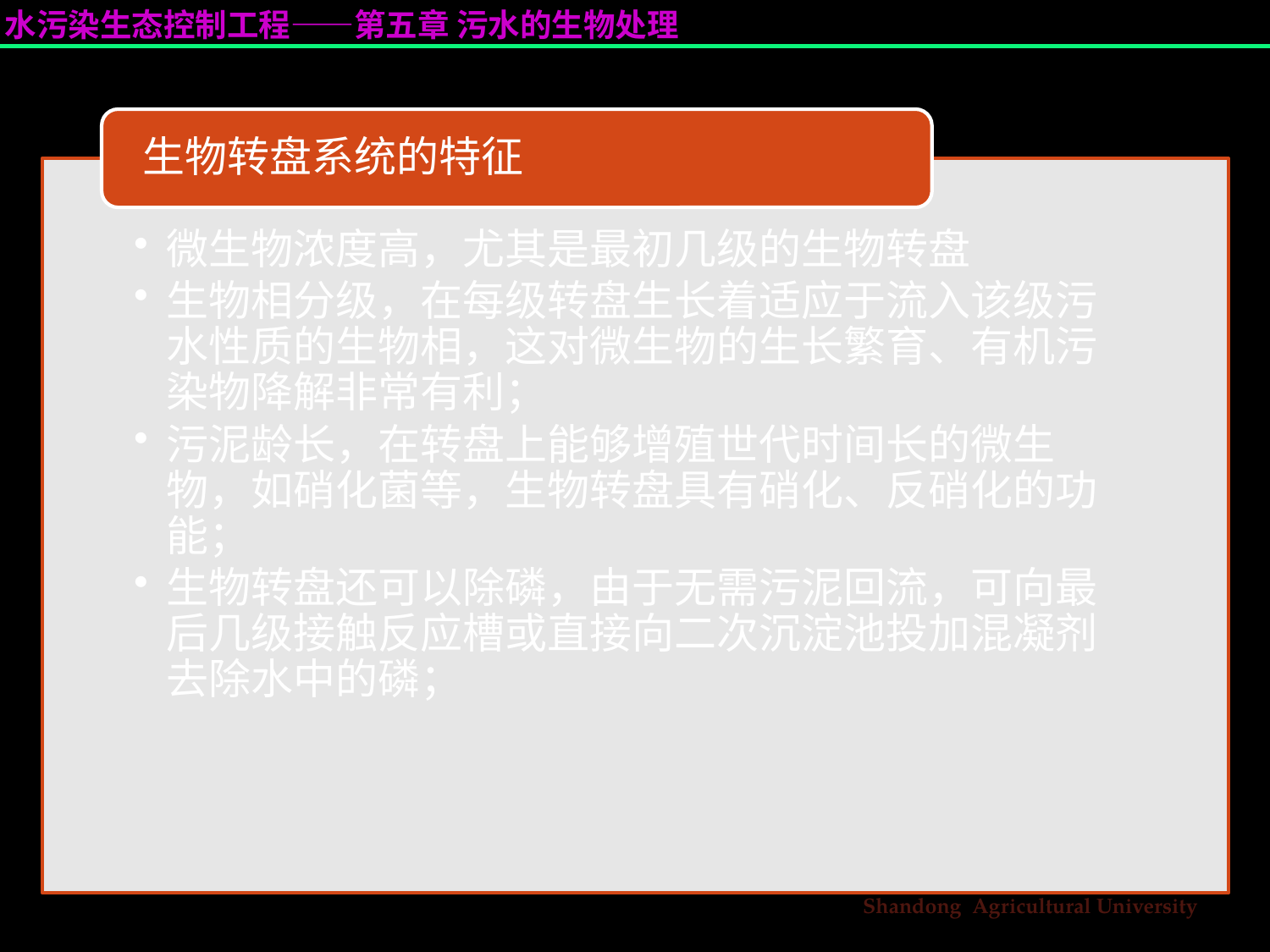

微生物浓度高，尤其是最初几级的生物转盘
生物相分级，在每级转盘生长着适应于流入该级污水性质的生物相，这对微生物的生长繁育、有机污染物降解非常有利；
污泥龄长，在转盘上能够增殖世代时间长的微生物，如硝化菌等，生物转盘具有硝化、反硝化的功能；
生物转盘还可以除磷，由于无需污泥回流，可向最后几级接触反应槽或直接向二次沉淀池投加混凝剂去除水中的磷；
生物转盘系统的特征